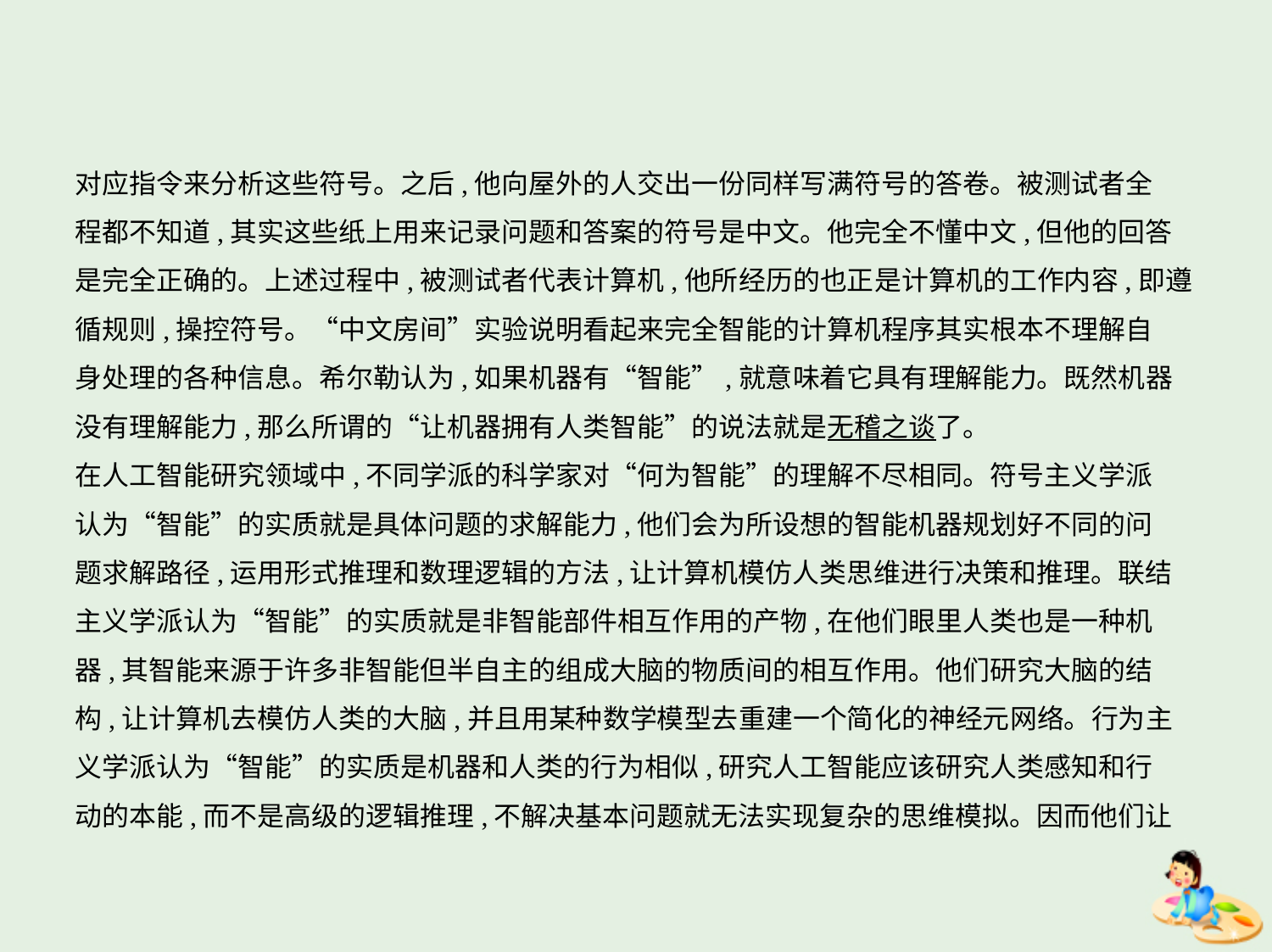

对应指令来分析这些符号。之后,他向屋外的人交出一份同样写满符号的答卷。被测试者全
程都不知道,其实这些纸上用来记录问题和答案的符号是中文。他完全不懂中文,但他的回答
是完全正确的。上述过程中,被测试者代表计算机,他所经历的也正是计算机的工作内容,即遵
循规则,操控符号。“中文房间”实验说明看起来完全智能的计算机程序其实根本不理解自
身处理的各种信息。希尔勒认为,如果机器有“智能”,就意味着它具有理解能力。既然机器
没有理解能力,那么所谓的“让机器拥有人类智能”的说法就是无稽之谈了。
在人工智能研究领域中,不同学派的科学家对“何为智能”的理解不尽相同。符号主义学派
认为“智能”的实质就是具体问题的求解能力,他们会为所设想的智能机器规划好不同的问
题求解路径,运用形式推理和数理逻辑的方法,让计算机模仿人类思维进行决策和推理。联结
主义学派认为“智能”的实质就是非智能部件相互作用的产物,在他们眼里人类也是一种机
器,其智能来源于许多非智能但半自主的组成大脑的物质间的相互作用。他们研究大脑的结
构,让计算机去模仿人类的大脑,并且用某种数学模型去重建一个简化的神经元网络。行为主
义学派认为“智能”的实质是机器和人类的行为相似,研究人工智能应该研究人类感知和行
动的本能,而不是高级的逻辑推理,不解决基本问题就无法实现复杂的思维模拟。因而他们让